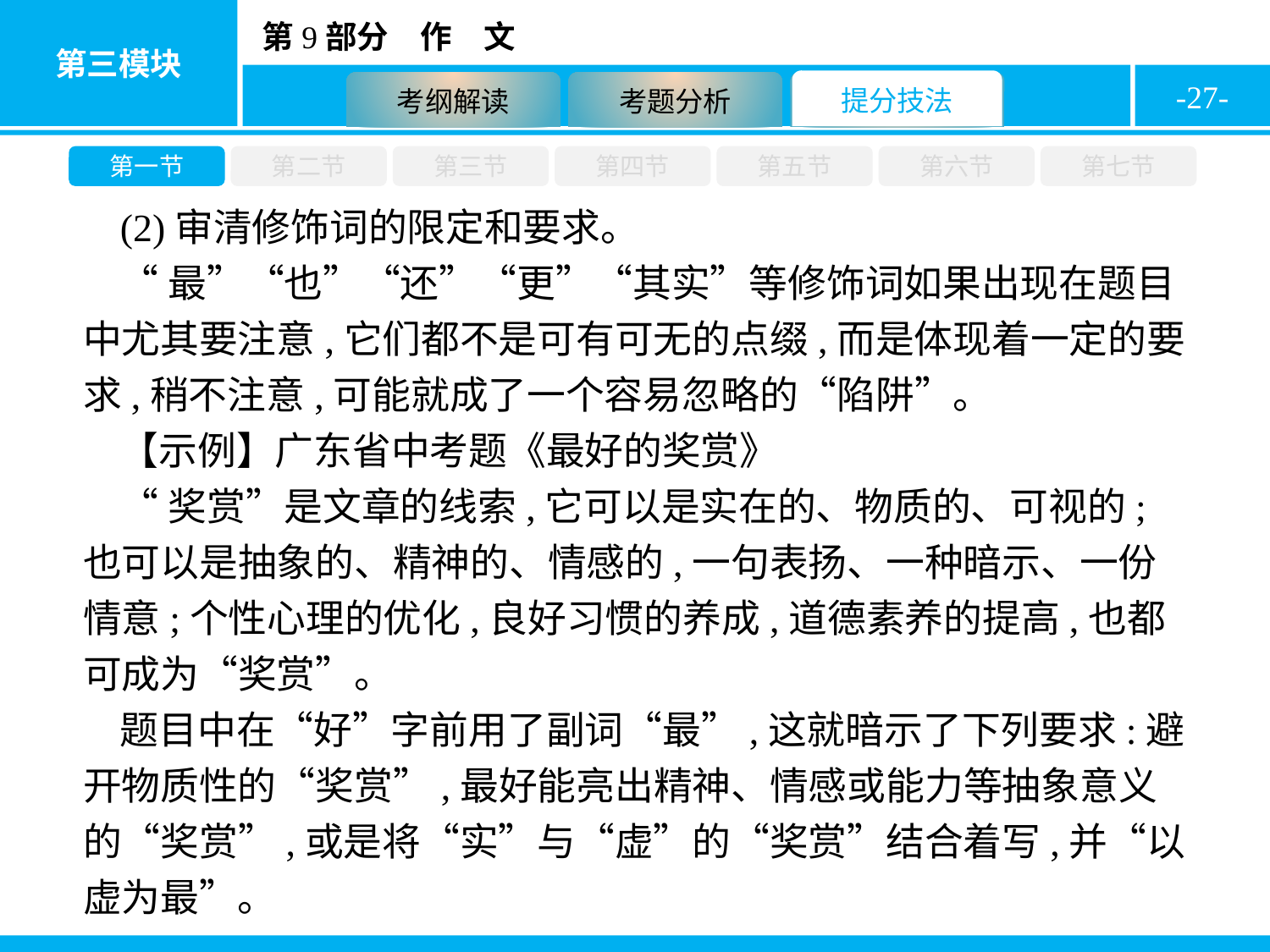

-27-
第一节
第二节
第三节
第四节
第五节
第六节
第七节
(2)审清修饰词的限定和要求。
“最”“也”“还”“更”“其实”等修饰词如果出现在题目中尤其要注意,它们都不是可有可无的点缀,而是体现着一定的要求,稍不注意,可能就成了一个容易忽略的“陷阱”。
【示例】广东省中考题《最好的奖赏》
“奖赏”是文章的线索,它可以是实在的、物质的、可视的;也可以是抽象的、精神的、情感的,一句表扬、一种暗示、一份情意;个性心理的优化,良好习惯的养成,道德素养的提高,也都可成为“奖赏”。
题目中在“好”字前用了副词“最”,这就暗示了下列要求:避开物质性的“奖赏”,最好能亮出精神、情感或能力等抽象意义的“奖赏”,或是将“实”与“虚”的“奖赏”结合着写,并“以虚为最”。